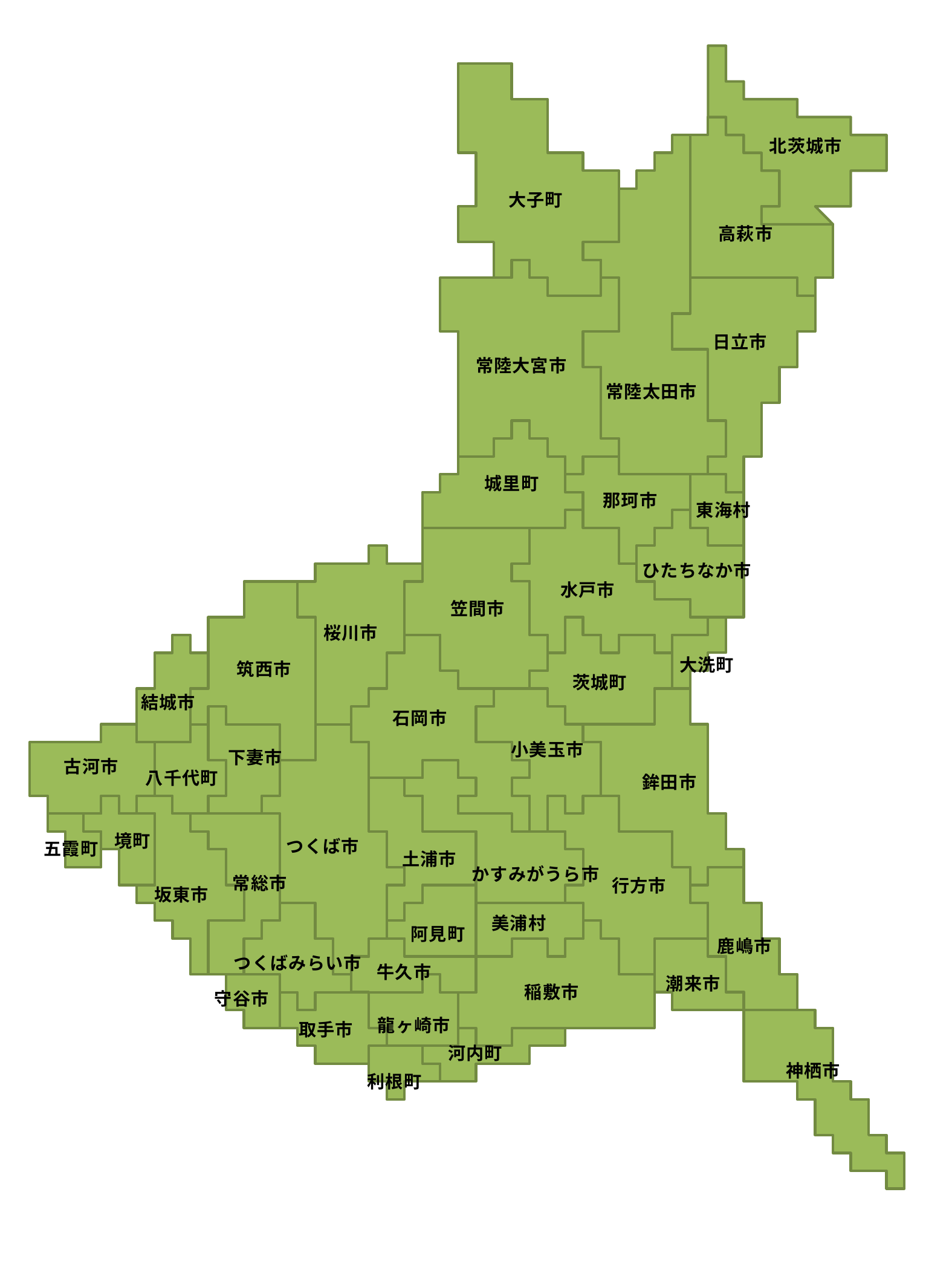

北茨城市
大子町
高萩市
日立市
常陸大宮市
常陸太田市
城里町
那珂市
東海村
ひたちなか市
水戸市
笠間市
桜川市
大洗町
筑西市
茨城町
結城市
石岡市
小美玉市
下妻市
古河市
八千代町
鉾田市
境町
つくば市
五霞町
土浦市
かすみがうら市
常総市
行方市
坂東市
美浦村
阿見町
鹿嶋市
つくばみらい市
牛久市
潮来市
稲敷市
守谷市
龍ヶ崎市
取手市
河内町
神栖市
利根町